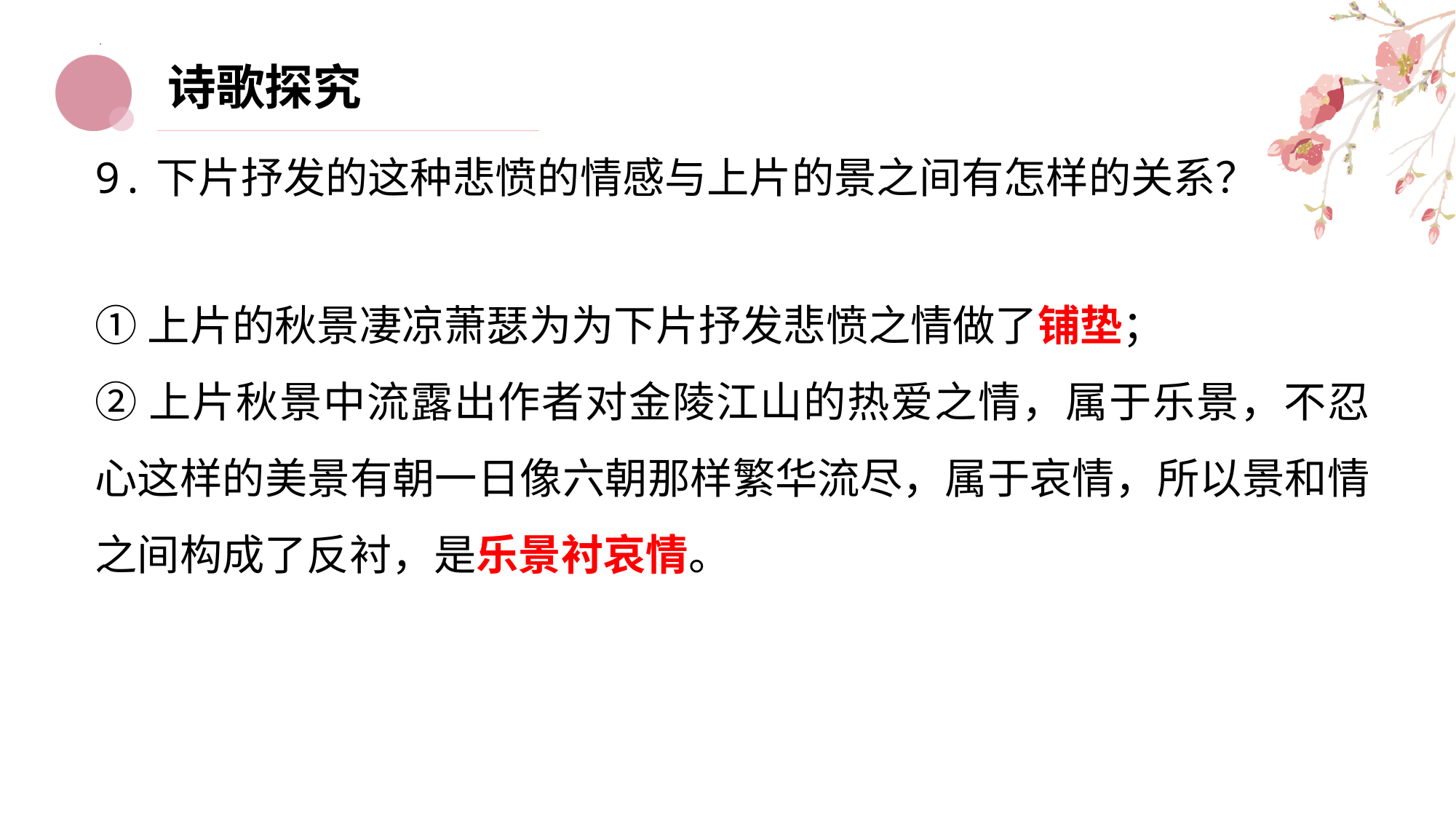

诗歌探究
9.下片抒发的这种悲愤的情感与上片的景之间有怎样的关系？
①上片的秋景凄凉萧瑟为为下片抒发悲愤之情做了铺垫；
②上片秋景中流露出作者对金陵江山的热爱之情，属于乐景，不忍心这样的美景有朝一日像六朝那样繁华流尽，属于哀情，所以景和情之间构成了反衬，是乐景衬哀情。